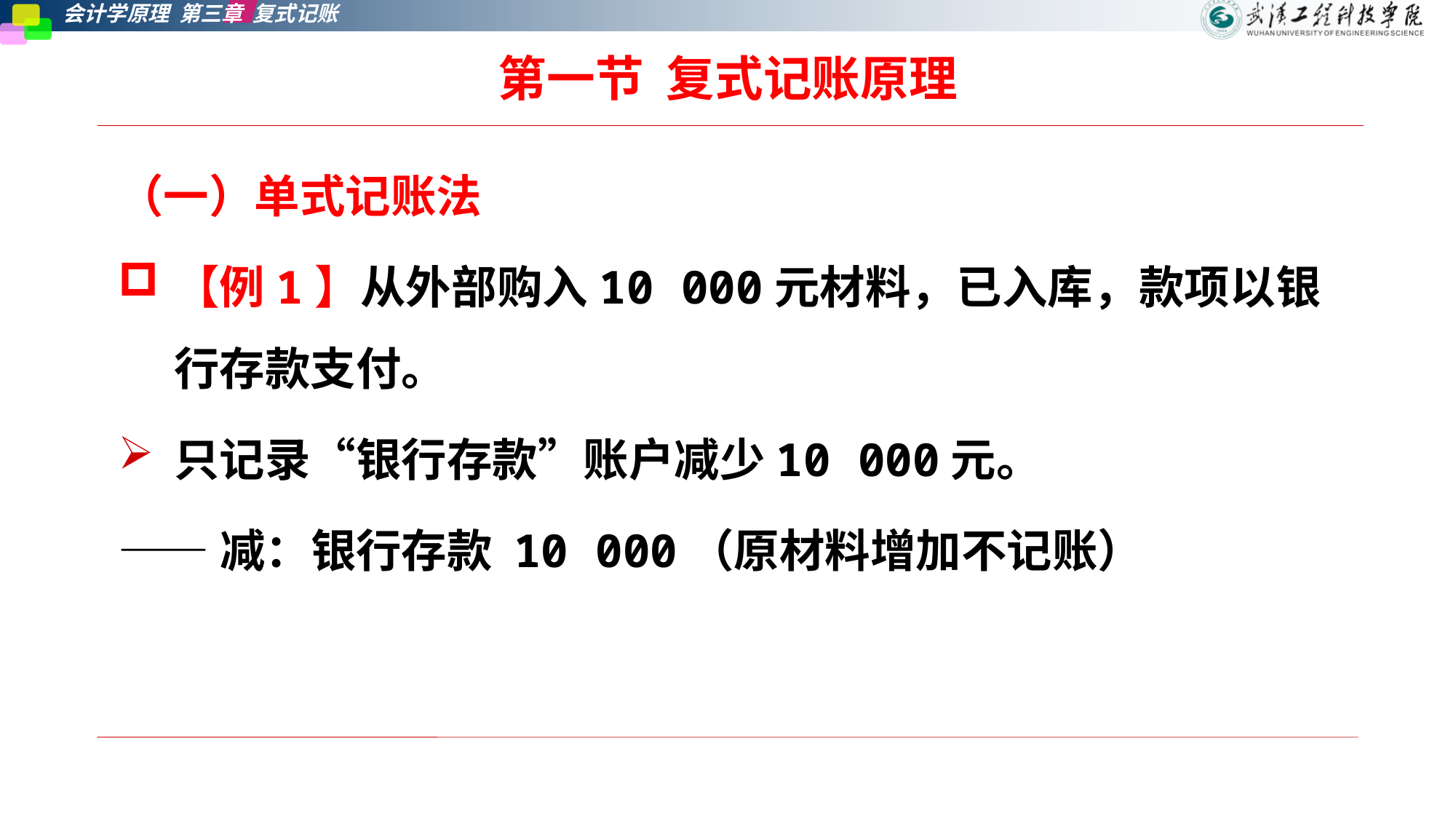

# 第一节  复式记账原理
（一）单式记账法
【例1】从外部购入10 000元材料，已入库，款项以银行存款支付。
只记录“银行存款”账户减少10 000元。
——减：银行存款 10 000（原材料增加不记账）